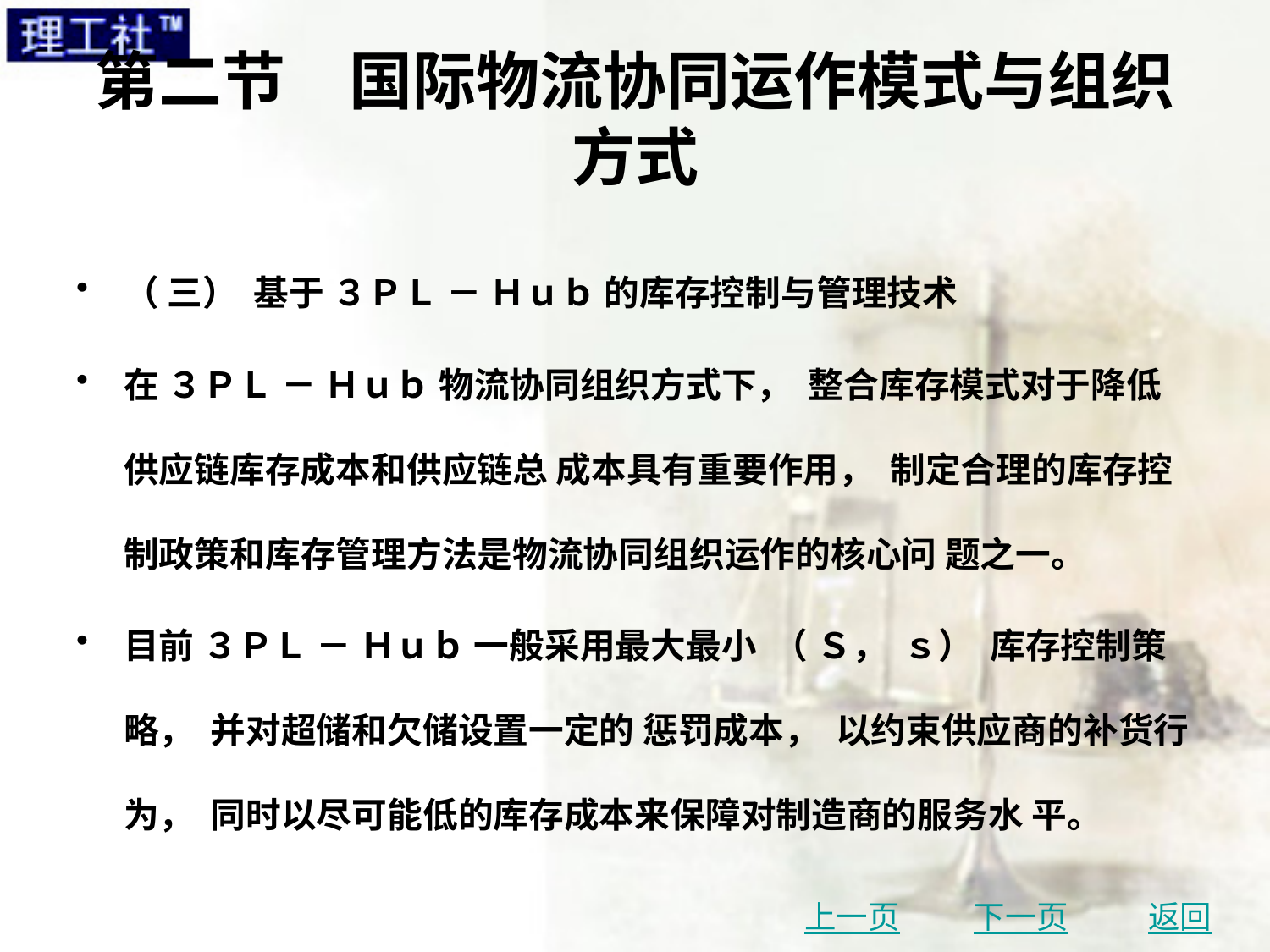

# 第二节　国际物流协同运作模式与组织方式
（ 三）  基于 ３ＰＬ － Ｈｕｂ 的库存控制与管理技术
在 ３ＰＬ － Ｈｕｂ 物流协同组织方式下，  整合库存模式对于降低供应链库存成本和供应链总 成本具有重要作用，  制定合理的库存控制政策和库存管理方法是物流协同组织运作的核心问 题之一。
目前 ３ＰＬ － Ｈｕｂ 一般采用最大最小  （ Ｓ，  ｓ）  库存控制策略，  并对超储和欠储设置一定的 惩罚成本，  以约束供应商的补货行为，  同时以尽可能低的库存成本来保障对制造商的服务水 平。
上一页
下一页
返回